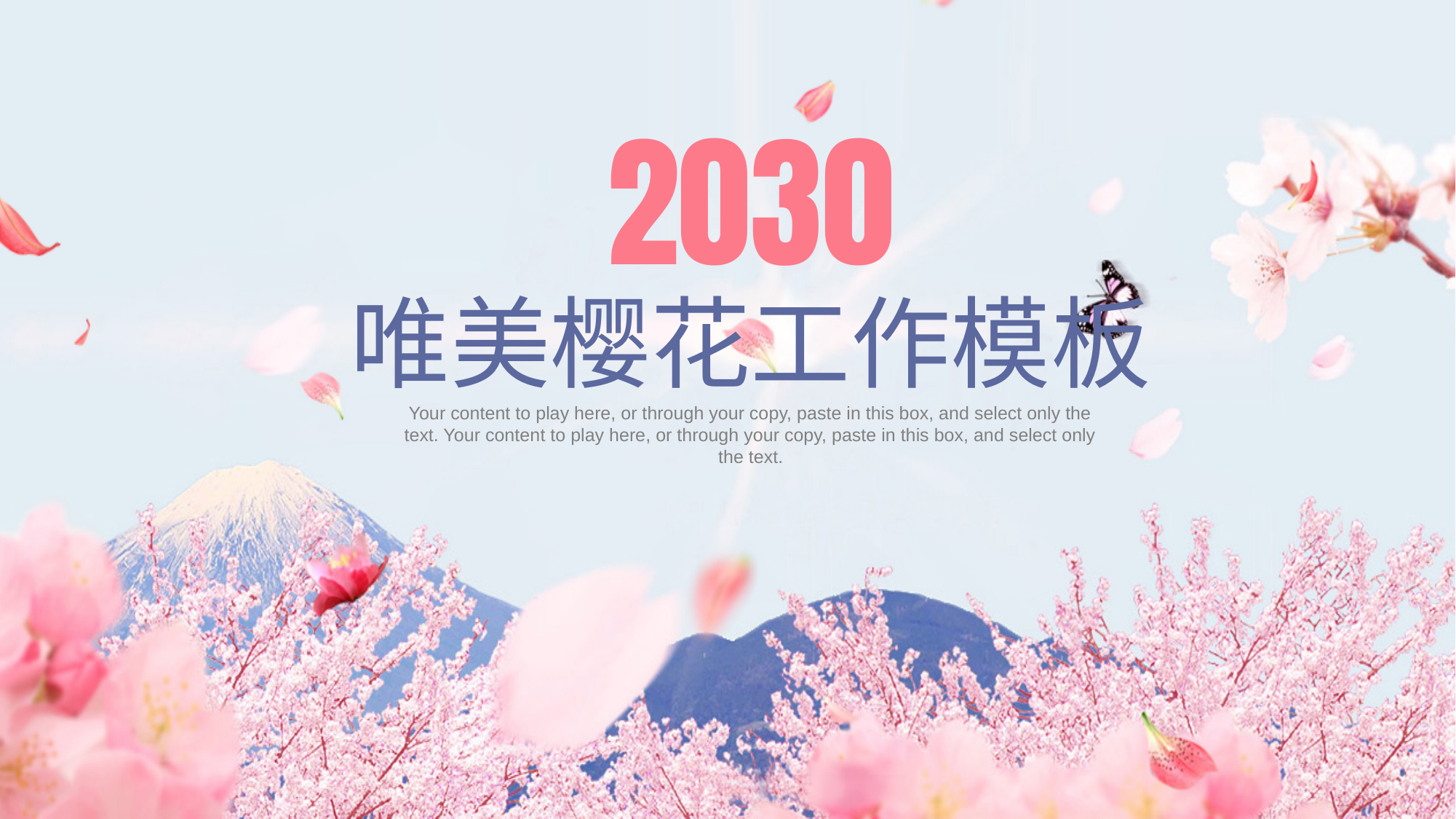

2030
唯美樱花工作模板
Your content to play here, or through your copy, paste in this box, and select only the text. Your content to play here, or through your copy, paste in this box, and select only the text.